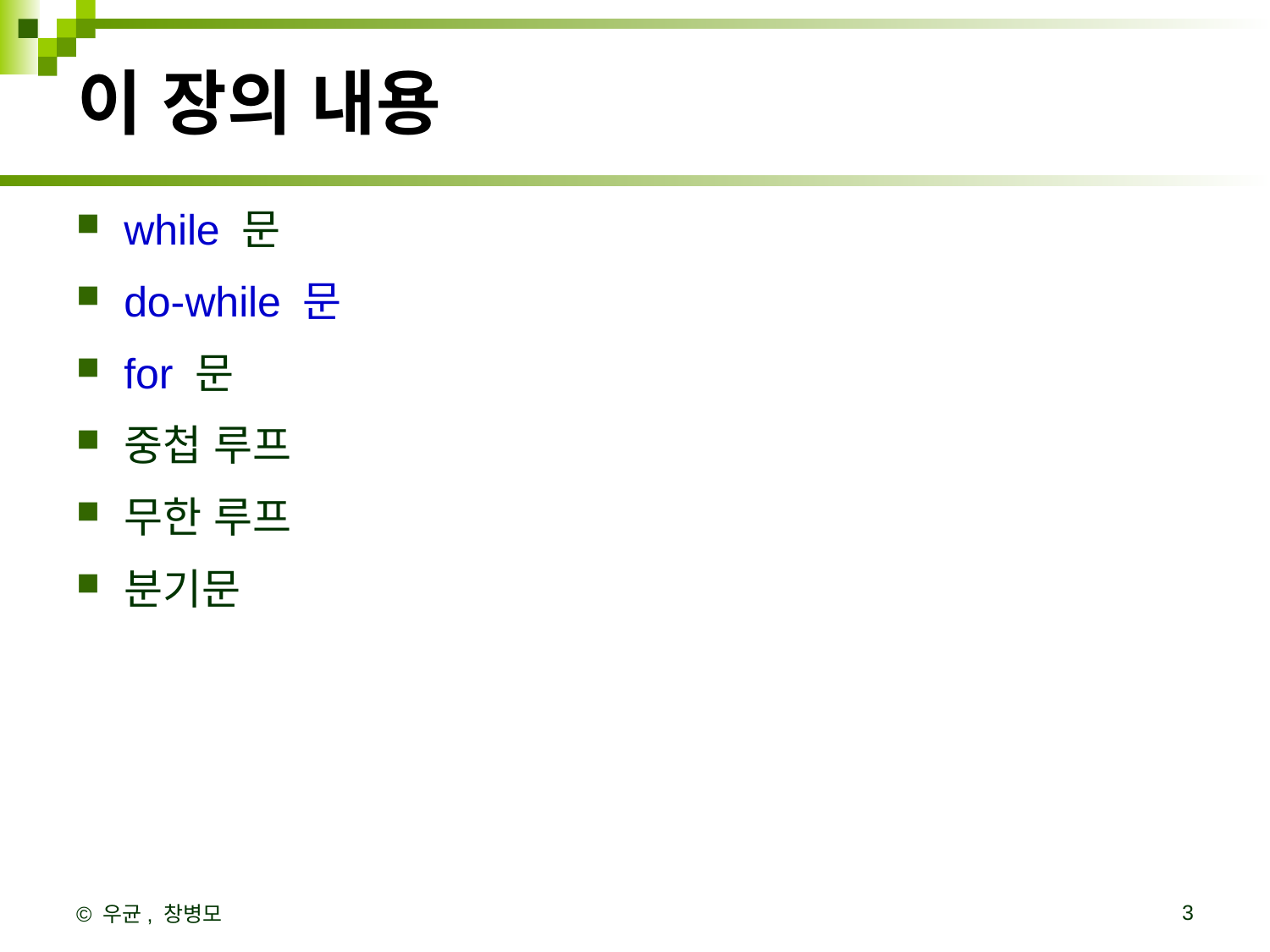

# 이 장의 내용
while 문
do-while 문
for 문
중첩 루프
무한 루프
분기문
© 우균, 창병모
3